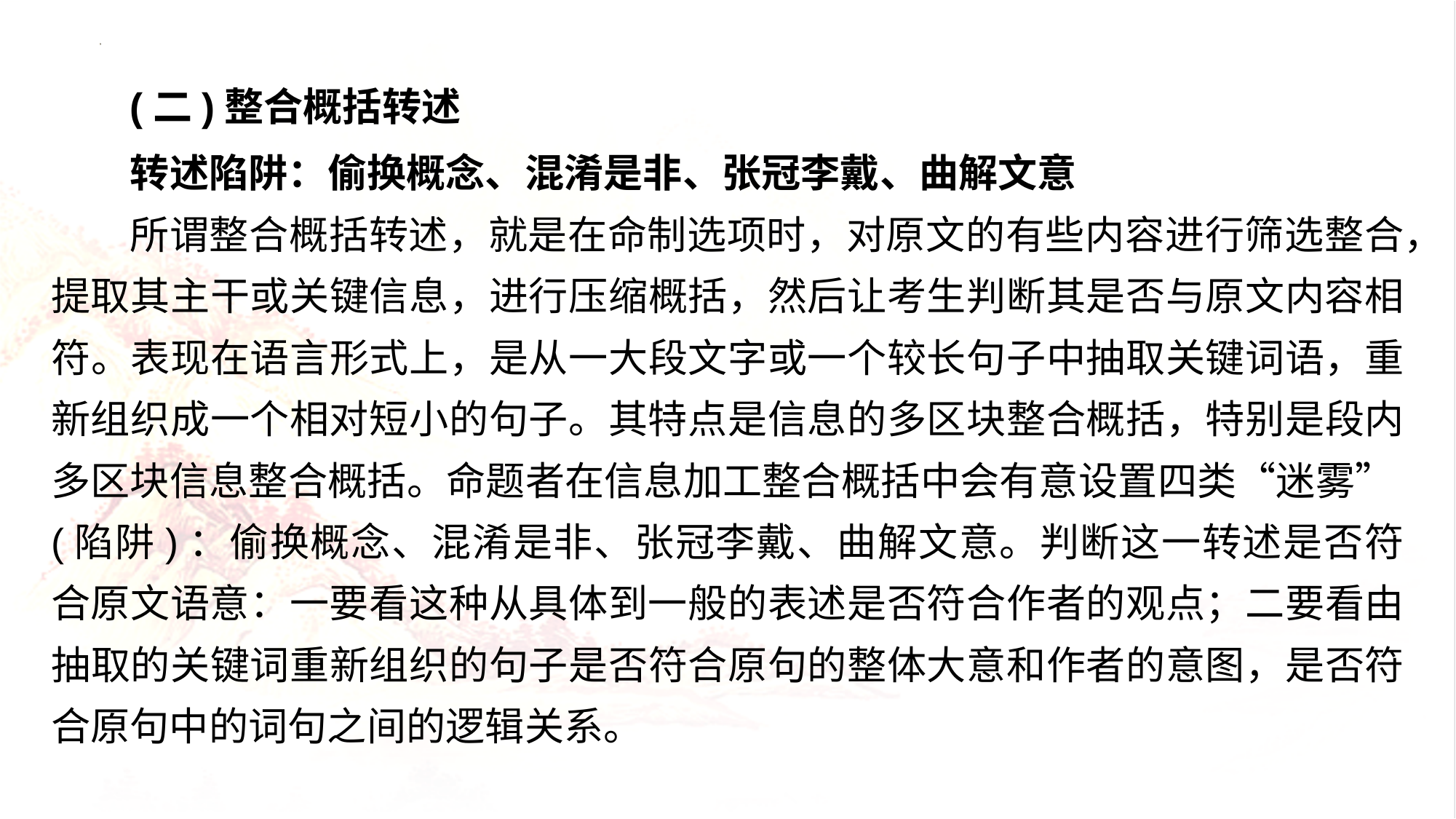

(二)整合概括转述
转述陷阱：偷换概念、混淆是非、张冠李戴、曲解文意
所谓整合概括转述，就是在命制选项时，对原文的有些内容进行筛选整合，提取其主干或关键信息，进行压缩概括，然后让考生判断其是否与原文内容相符。表现在语言形式上，是从一大段文字或一个较长句子中抽取关键词语，重新组织成一个相对短小的句子。其特点是信息的多区块整合概括，特别是段内多区块信息整合概括。命题者在信息加工整合概括中会有意设置四类“迷雾”(陷阱)：偷换概念、混淆是非、张冠李戴、曲解文意。判断这一转述是否符合原文语意：一要看这种从具体到一般的表述是否符合作者的观点；二要看由抽取的关键词重新组织的句子是否符合原句的整体大意和作者的意图，是否符合原句中的词句之间的逻辑关系。